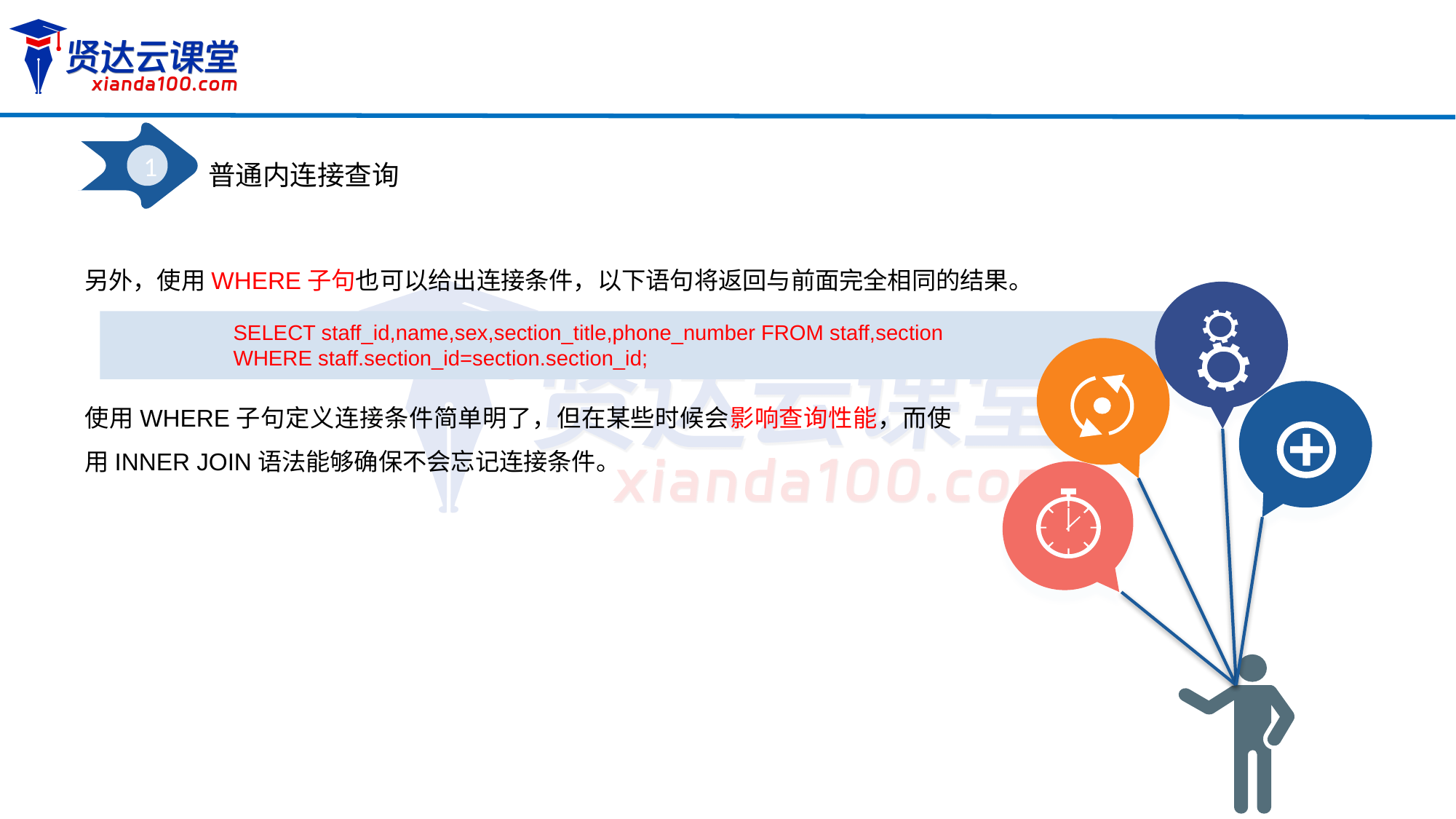

1
普通内连接查询
另外，使用WHERE子句也可以给出连接条件，以下语句将返回与前面完全相同的结果。

SELECT staff_id,name,sex,section_title,phone_number FROM staff,section
WHERE staff.section_id=section.section_id;
使用WHERE子句定义连接条件简单明了，但在某些时候会影响查询性能，而使用INNER JOIN语法能够确保不会忘记连接条件。